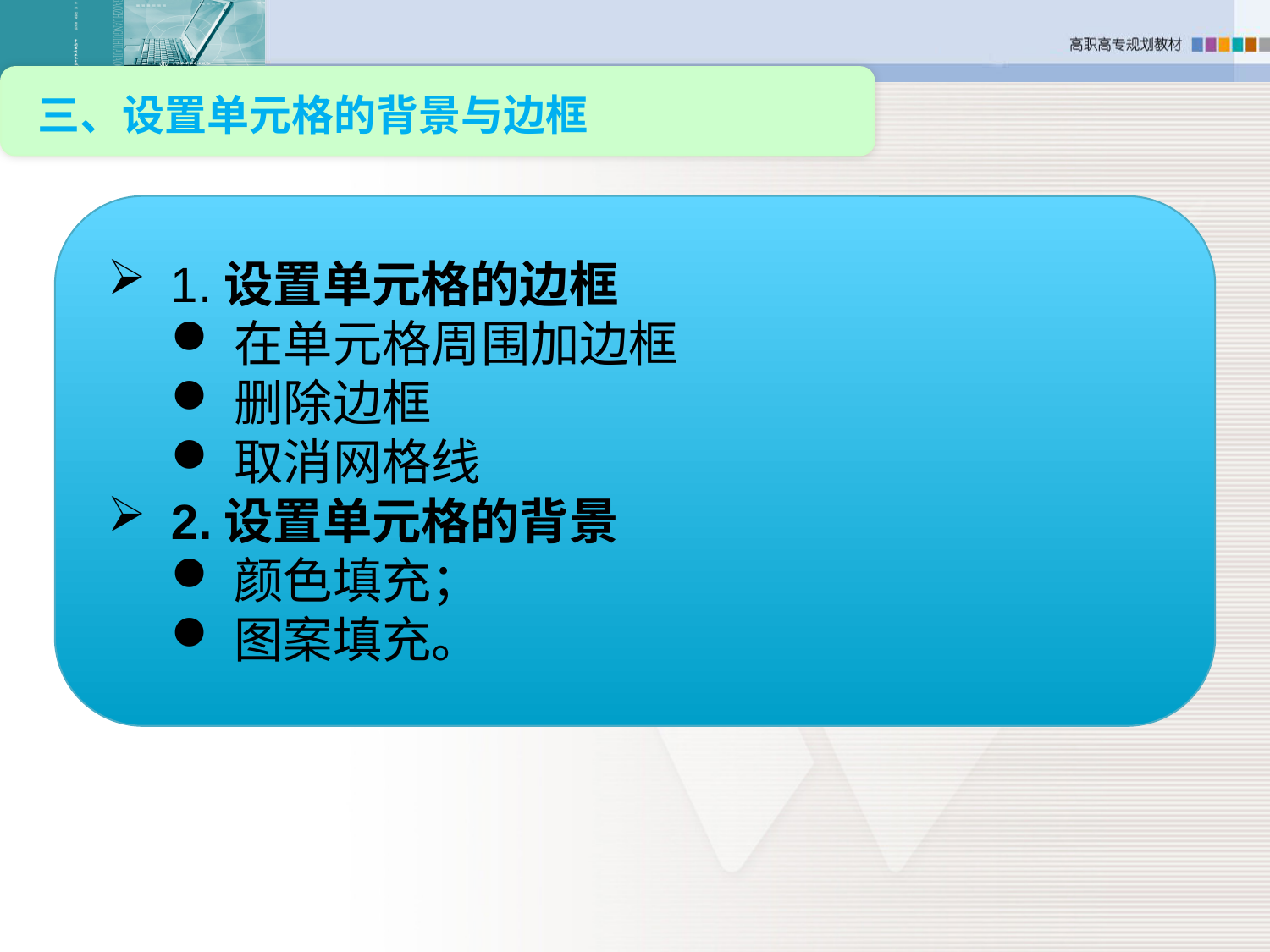

三、设置单元格的背景与边框

1.设置单元格的边框
在单元格周围加边框
删除边框
取消网格线
2.设置单元格的背景
颜色填充；
图案填充。